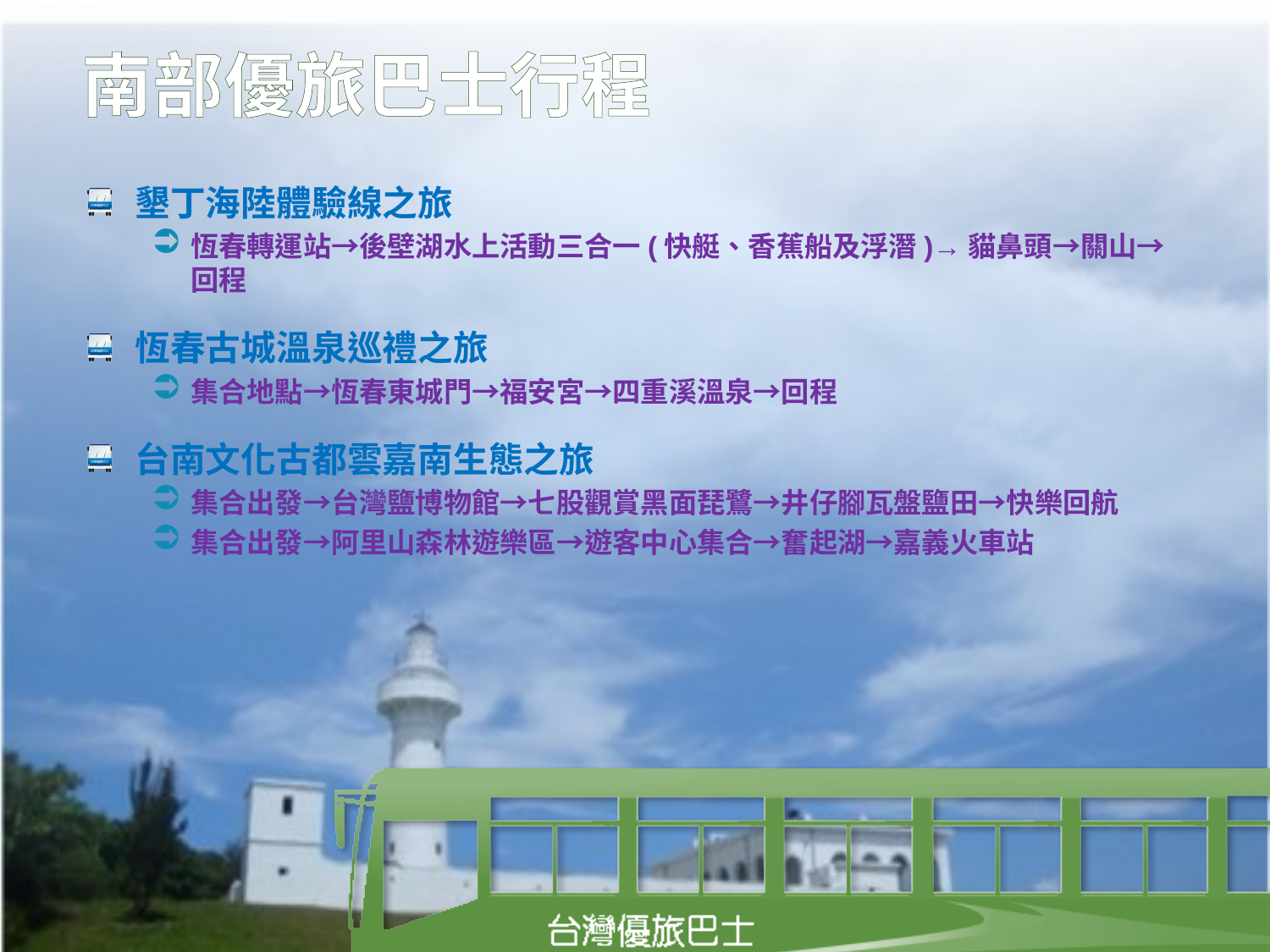

# 南部優旅巴士行程
墾丁海陸體驗線之旅
恆春轉運站→後壁湖水上活動三合一(快艇、香蕉船及浮潛)→貓鼻頭→關山→回程
恆春古城溫泉巡禮之旅
集合地點→恆春東城門→福安宮→四重溪溫泉→回程
台南文化古都雲嘉南生態之旅
集合出發→台灣鹽博物館→七股觀賞黑面琵鷺→井仔腳瓦盤鹽田→快樂回航
集合出發→阿里山森林遊樂區→遊客中心集合→奮起湖→嘉義火車站